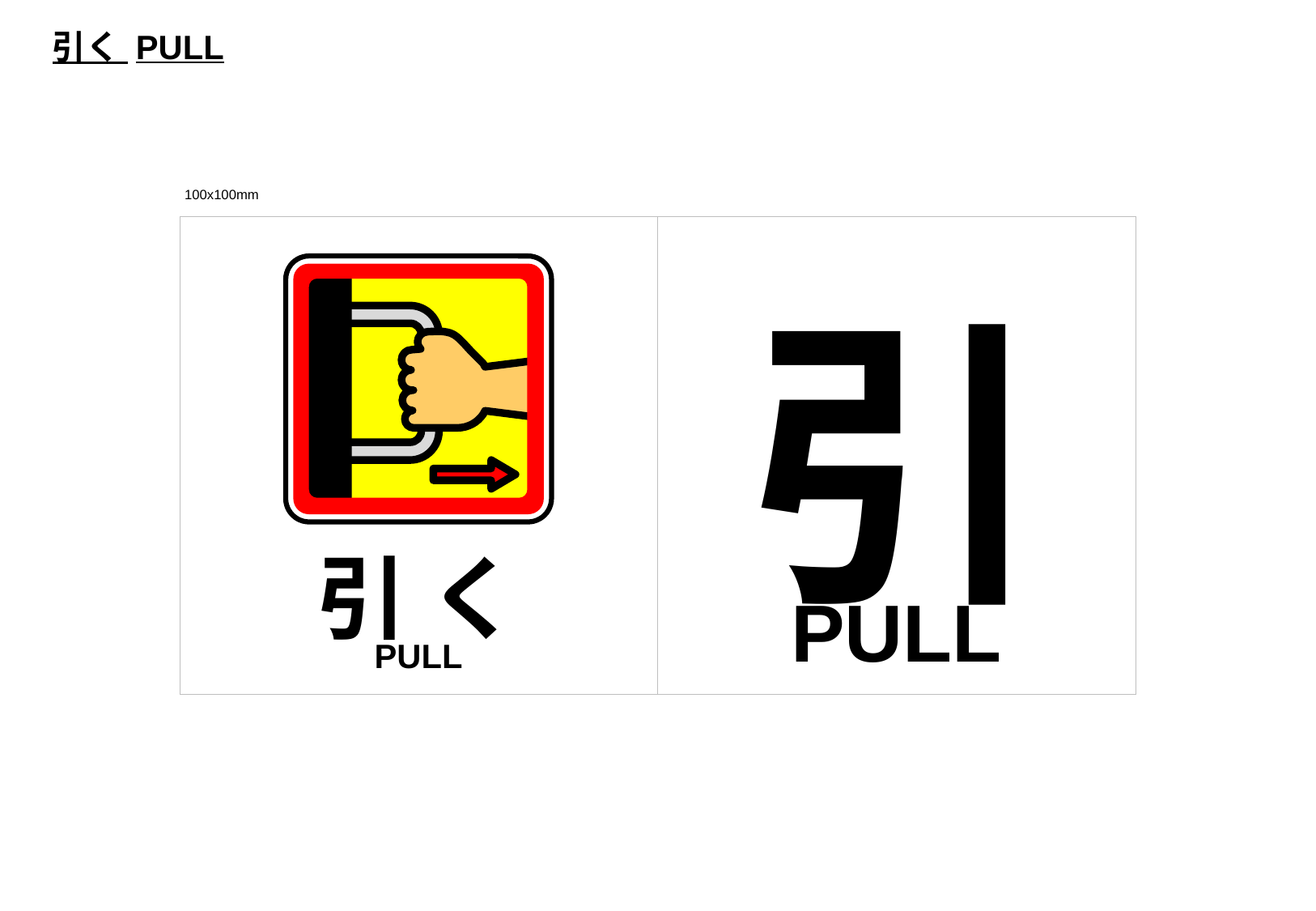

引く PULL
100x100mm

引
引 く
PULL
PULL